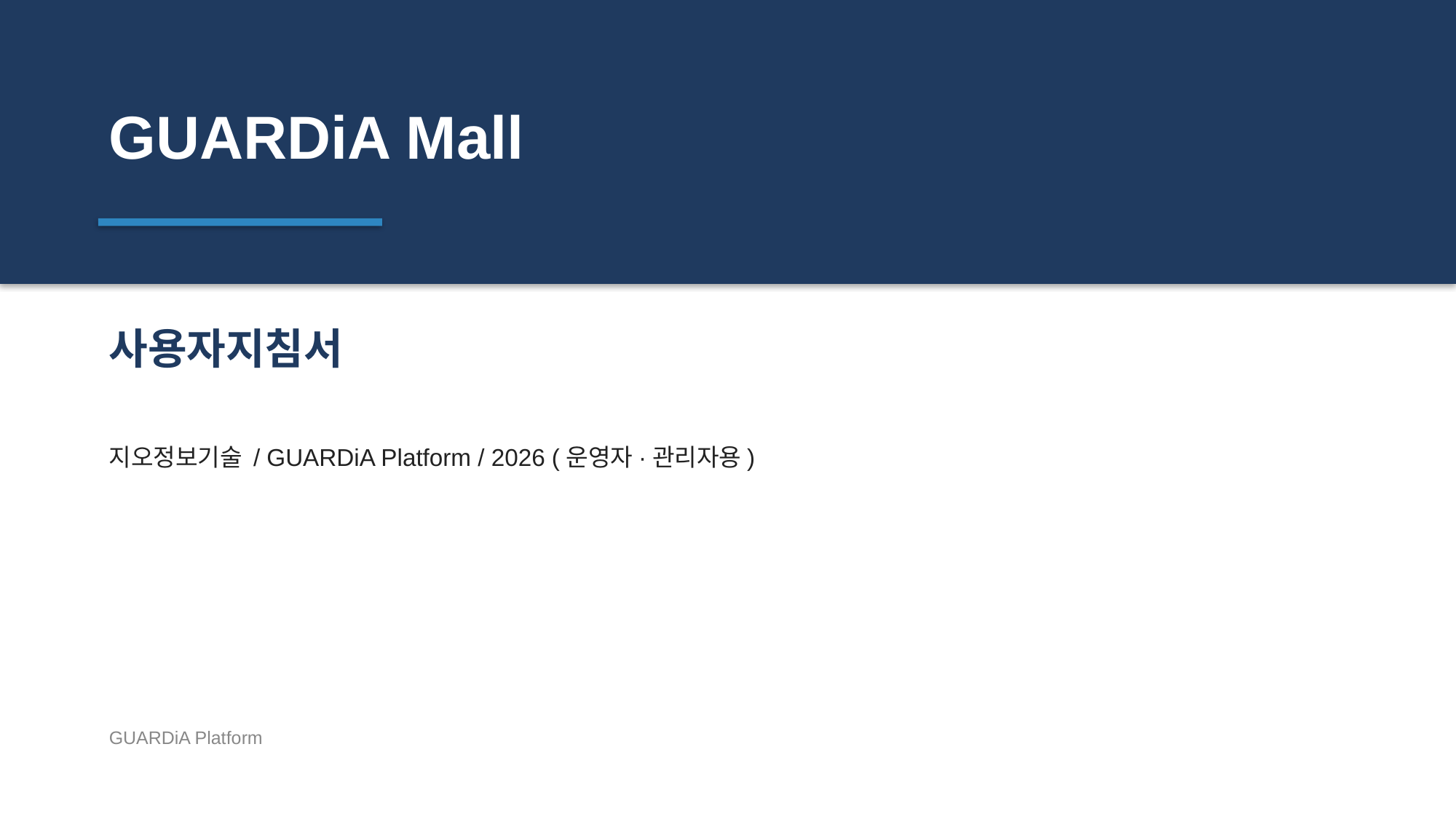

GUARDiA Mall

사용자지침서
지오정보기술 / GUARDiA Platform / 2026 (운영자·관리자용)
GUARDiA Platform